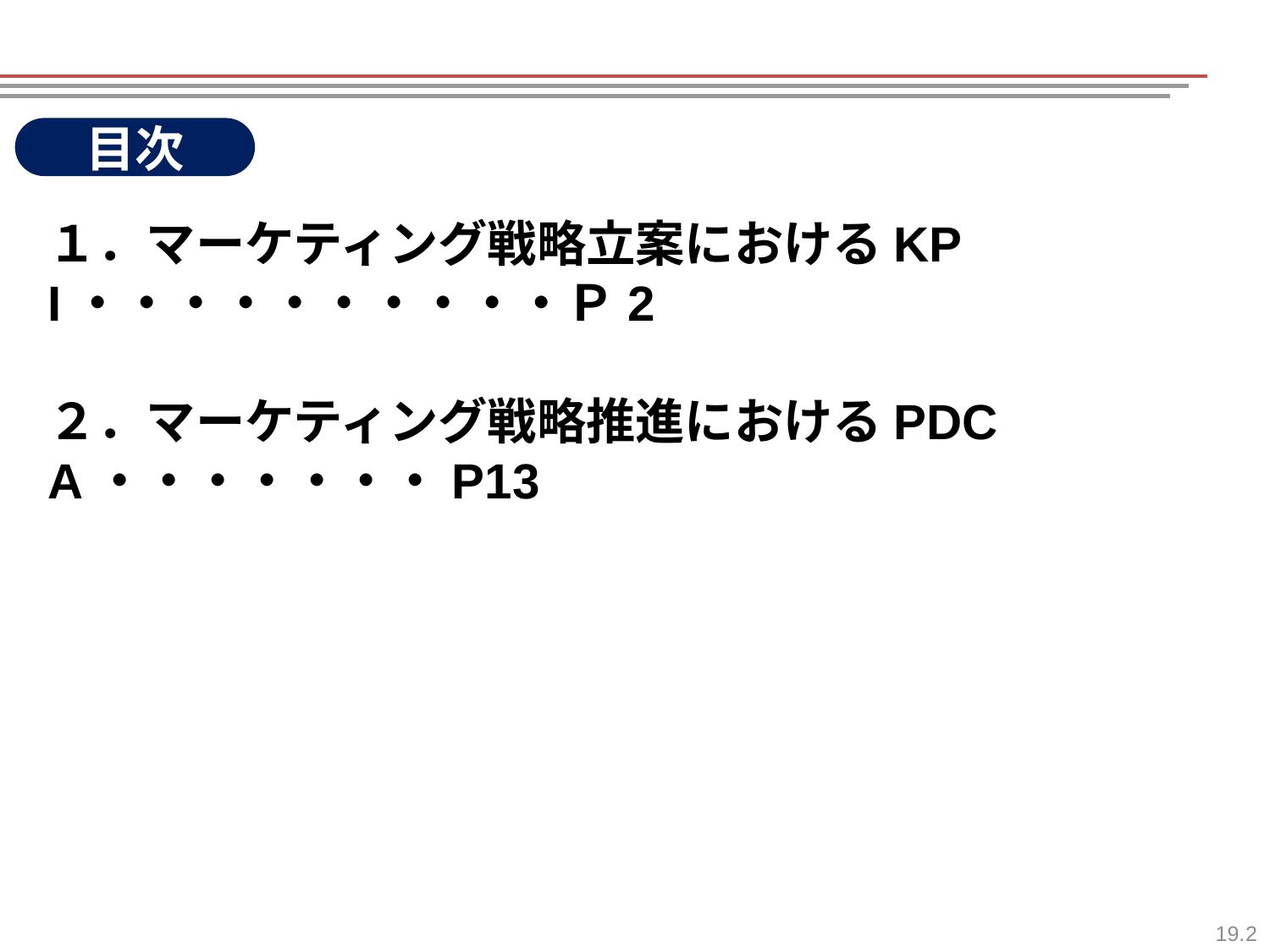

目次
１．マーケティング戦略立案におけるKPI・・・・・・・・・・Ｐ2

２．マーケティング戦略推進におけるPDCA・・・・・・・P13
2